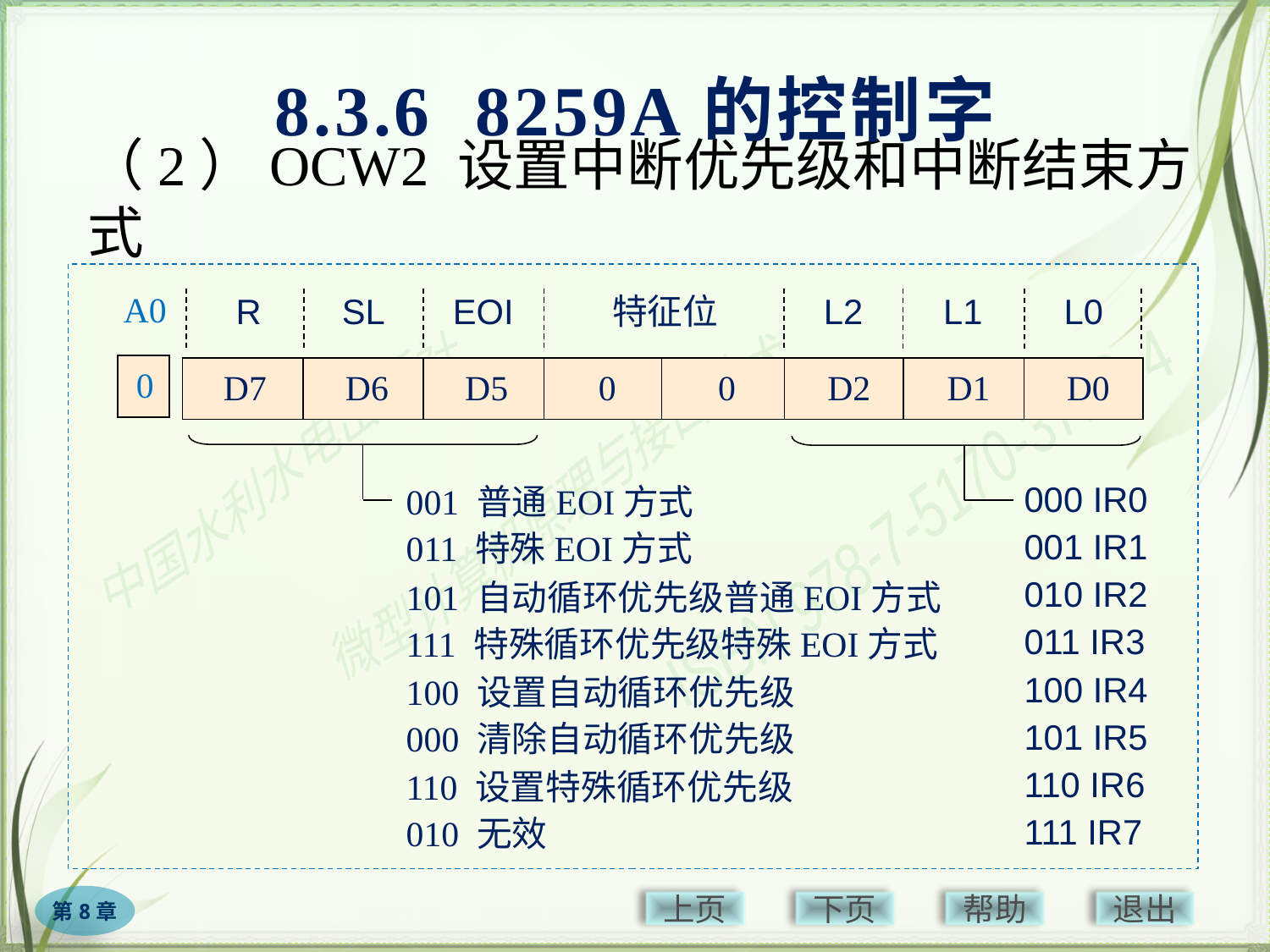

8.3.6  8259A的控制字
# （2）OCW2 设置中断优先级和中断结束方式

R
SL
EOI
特征位
L2
L1

L0

D7
D6
D5
0
0
D2
D1
D0
000 IR0
001 IR1
010 IR2
011 IR3
100 IR4
101 IR5
110 IR6
111 IR7
001 普通EOI方式
011 特殊EOI方式
101 自动循环优先级普通EOI方式
111 特殊循环优先级特殊EOI方式
100 设置自动循环优先级
000 清除自动循环优先级
110 设置特殊循环优先级
010 无效
A0

0